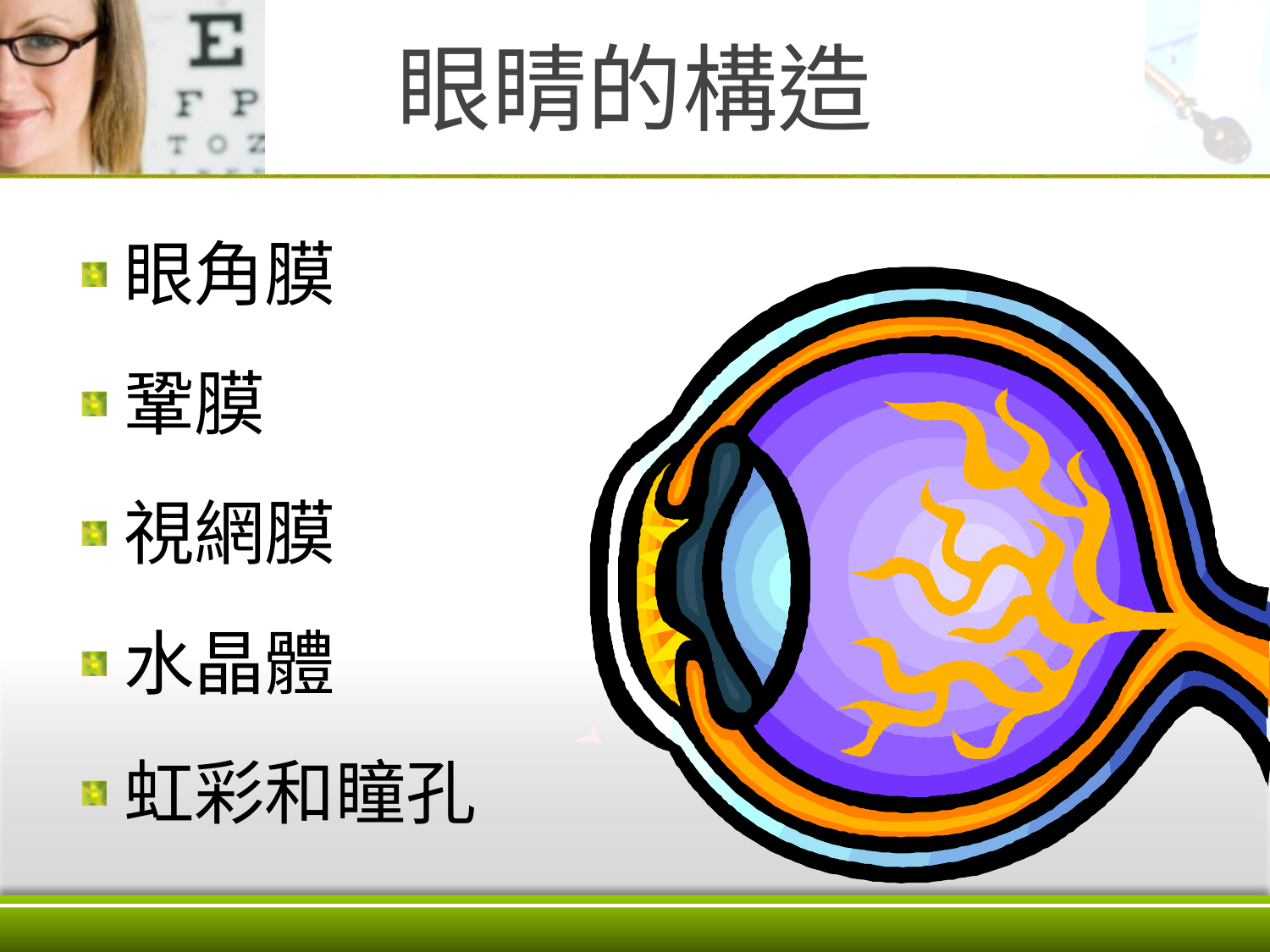

# 眼睛的構造
眼角膜
鞏膜
視網膜
水晶體
虹彩和瞳孔